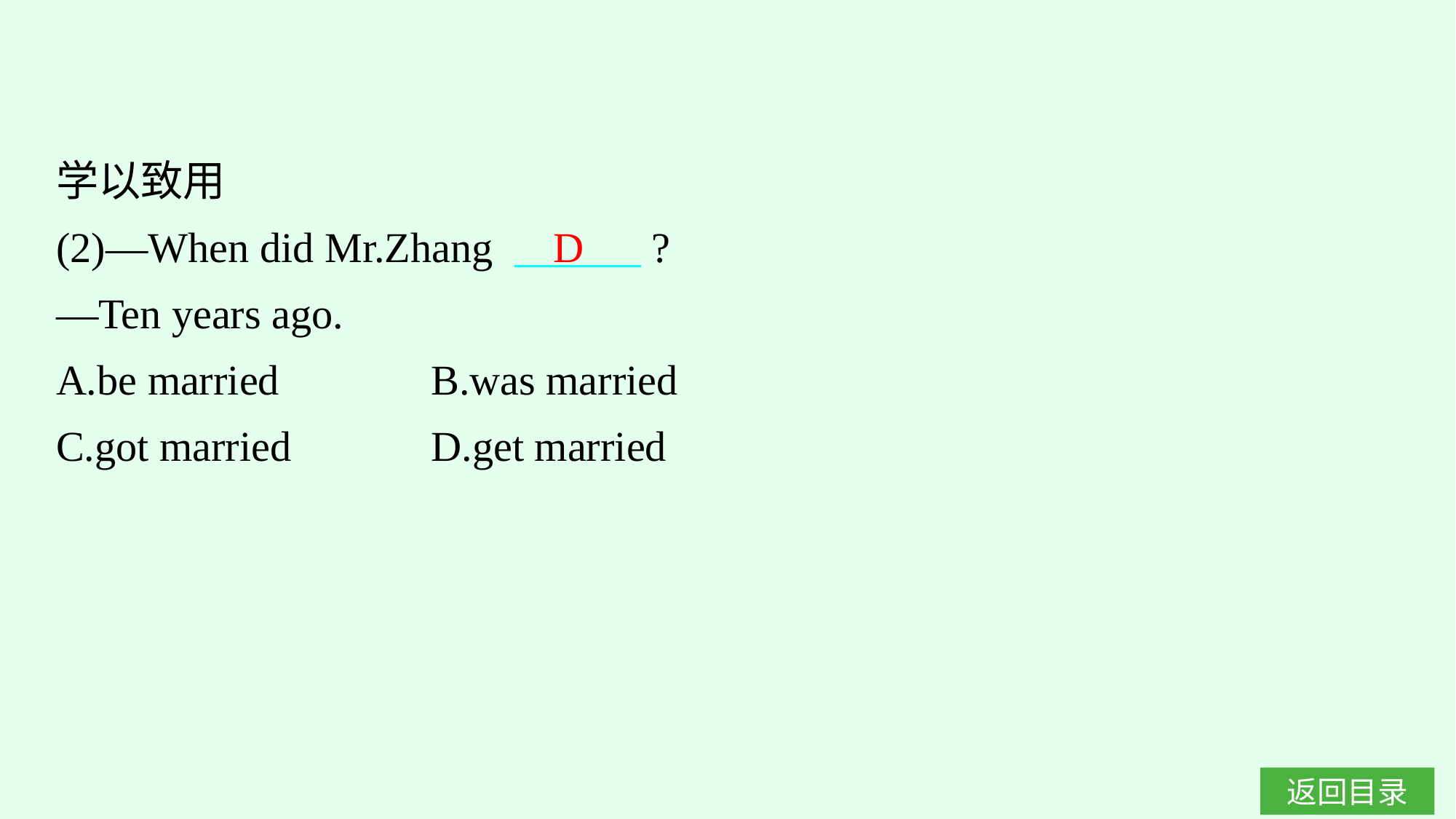

学以致用
(2)—When did Mr.Zhang 　　　?
—Ten years ago.
A.be married　　　	B.was married
C.got married		D.get married
D